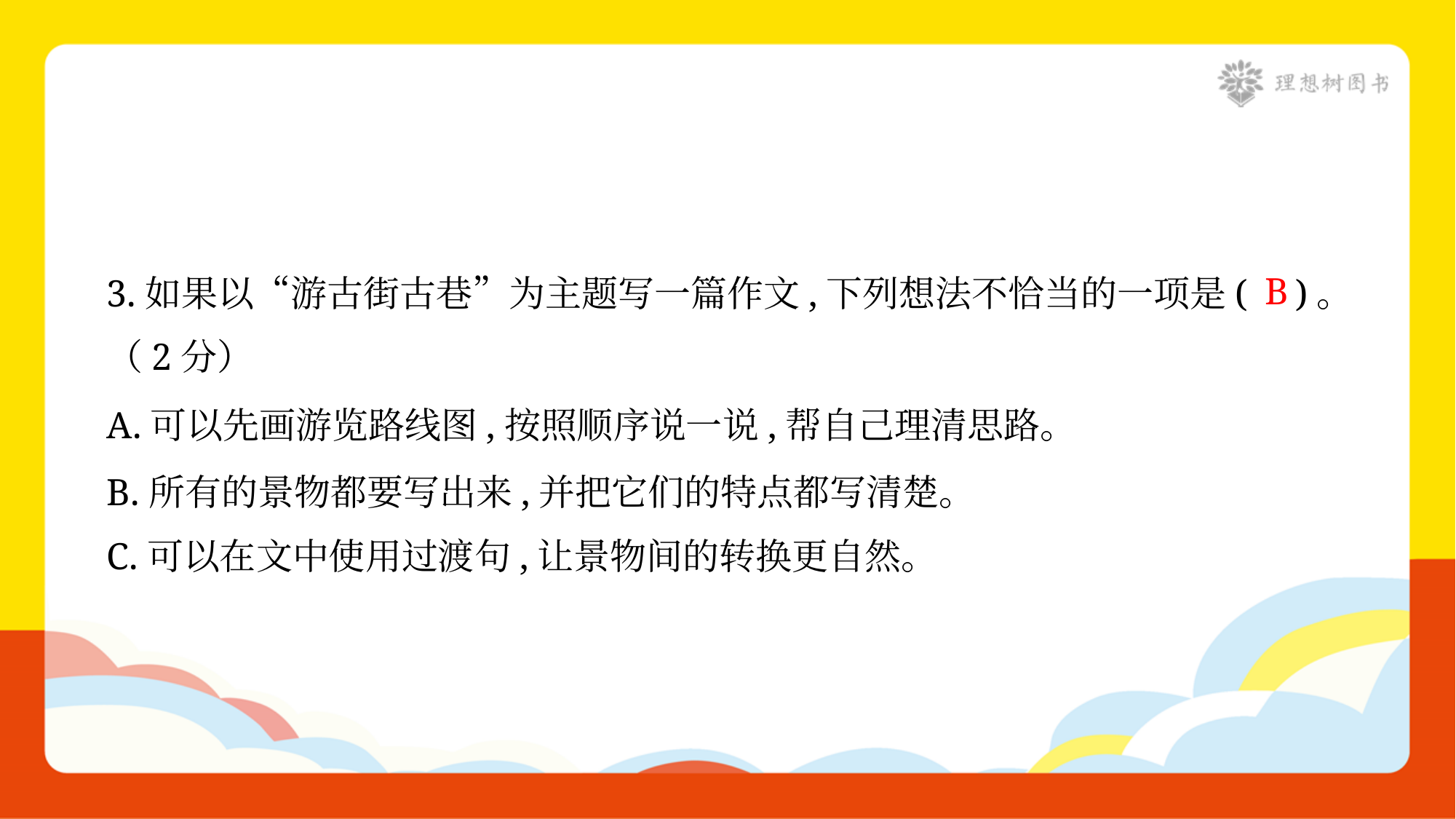

3.如果以“游古街古巷”为主题写一篇作文,下列想法不恰当的一项是(     )。
（2分）
B
A.可以先画游览路线图,按照顺序说一说,帮自己理清思路。
B.所有的景物都要写出来,并把它们的特点都写清楚。
C.可以在文中使用过渡句,让景物间的转换更自然。